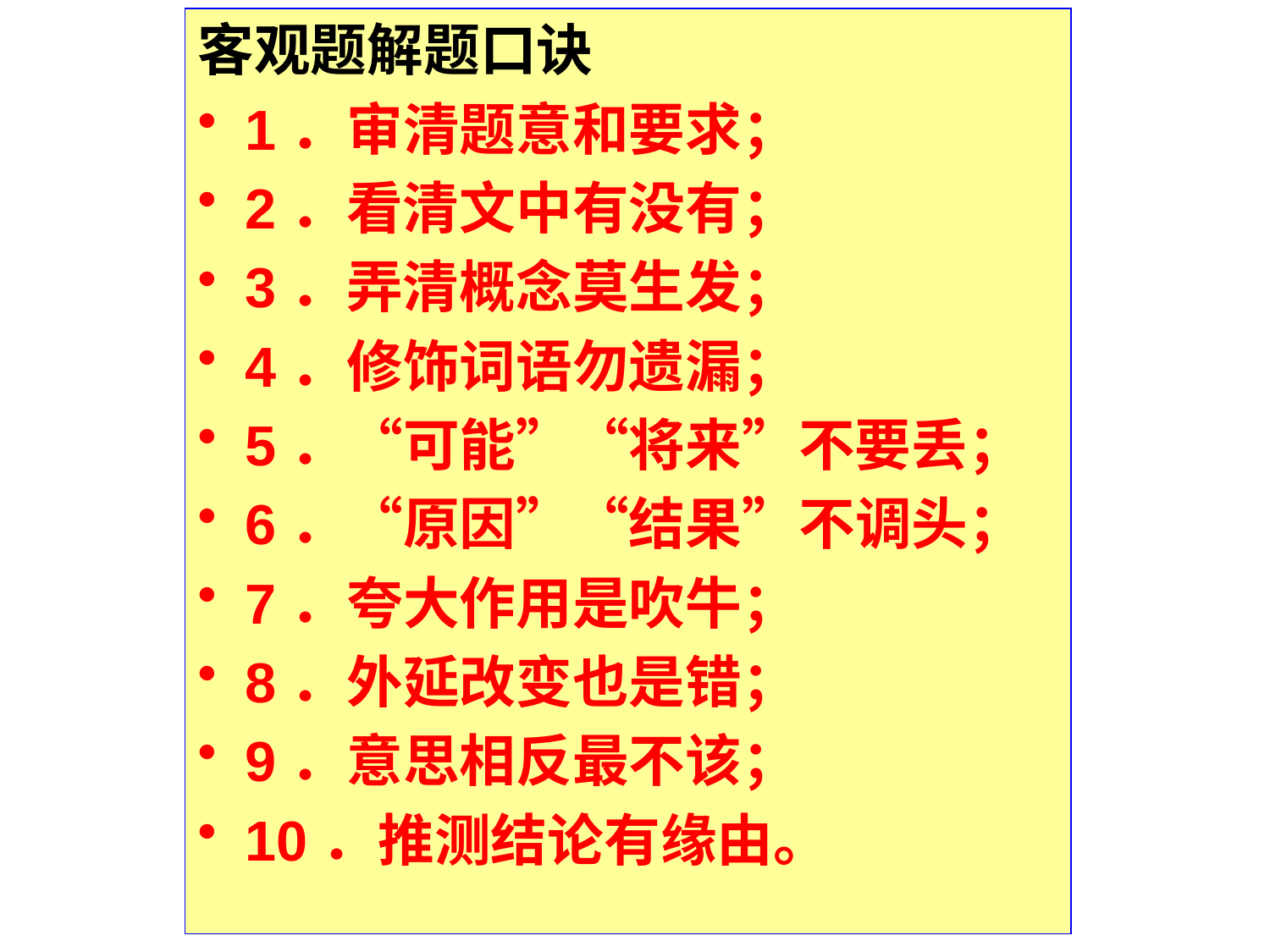

客观题解题口诀
1．审清题意和要求；
2．看清文中有没有；
3．弄清概念莫生发；
4．修饰词语勿遗漏；
5．“可能”“将来”不要丢；
6．“原因”“结果”不调头；
7．夸大作用是吹牛；
8．外延改变也是错；
9．意思相反最不该；
10．推测结论有缘由。